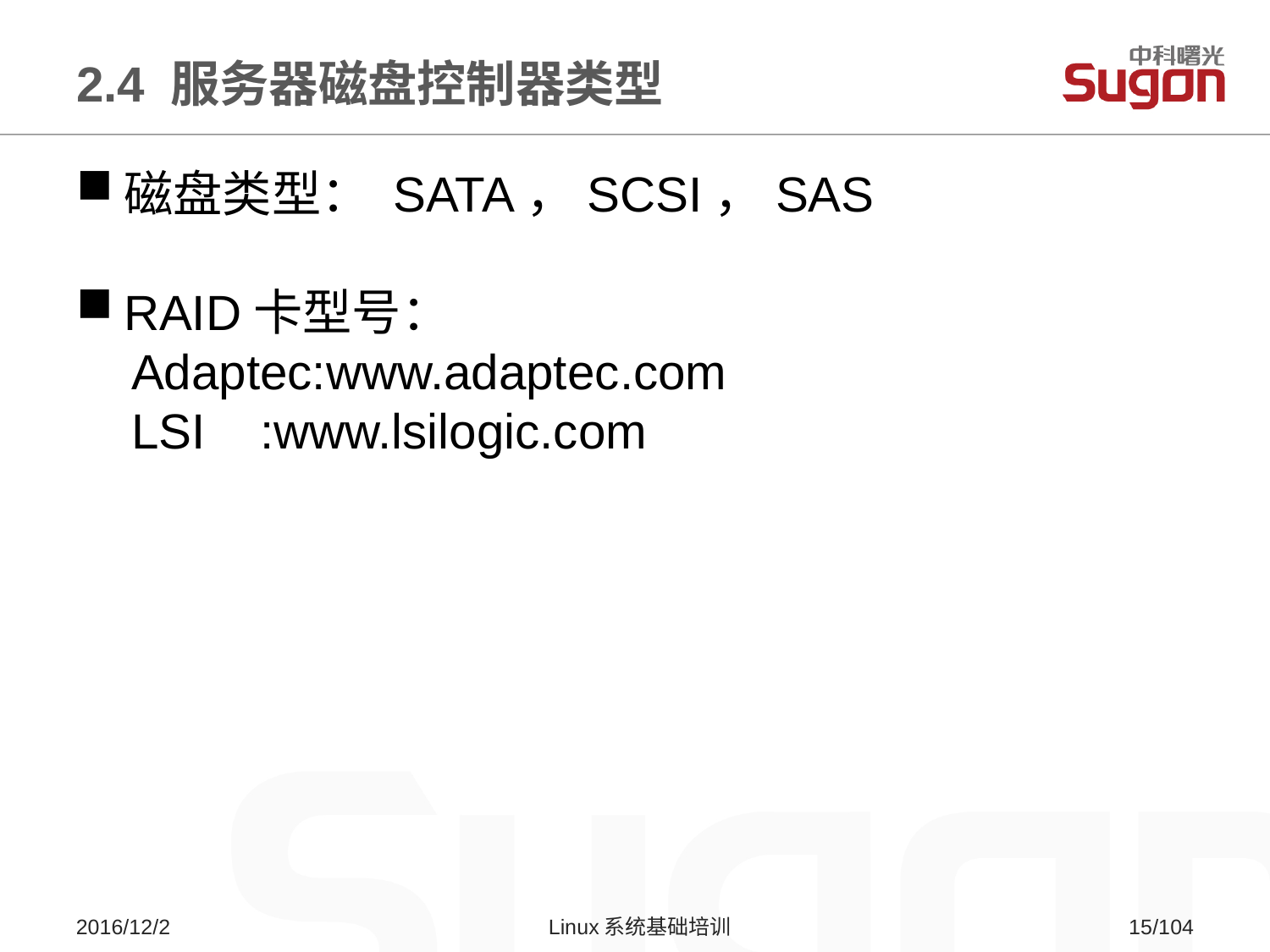

# 2.4 服务器磁盘控制器类型
磁盘类型： SATA，SCSI，SAS

RAID卡型号：
    Adaptec:www.adaptec.com
    LSI    :www.lsilogic.com